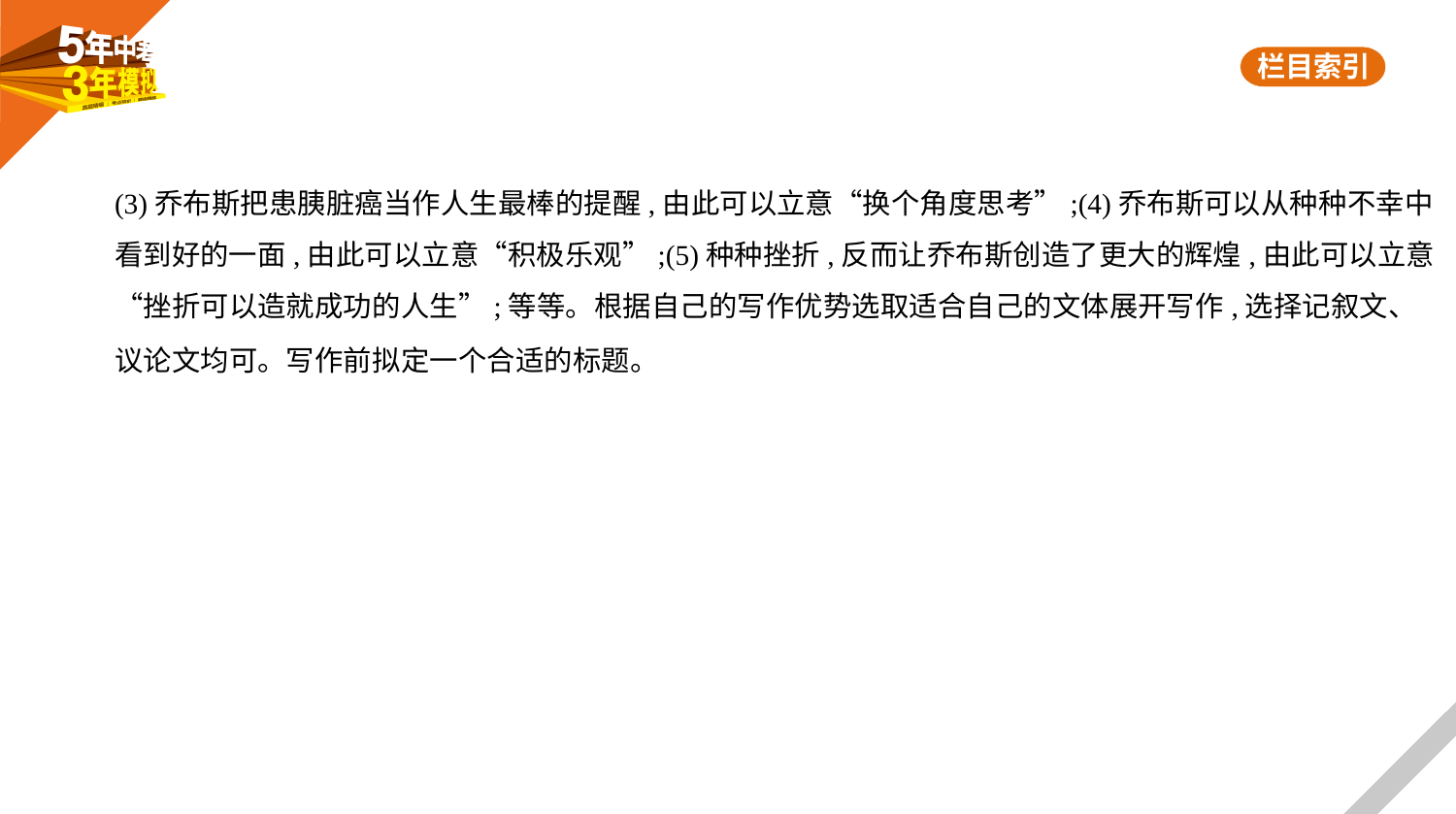

(3)乔布斯把患胰脏癌当作人生最棒的提醒,由此可以立意“换个角度思考”;(4)乔布斯可以从种种不幸中
看到好的一面,由此可以立意“积极乐观”;(5)种种挫折,反而让乔布斯创造了更大的辉煌,由此可以立意
“挫折可以造就成功的人生”;等等。根据自己的写作优势选取适合自己的文体展开写作,选择记叙文、
议论文均可。写作前拟定一个合适的标题。